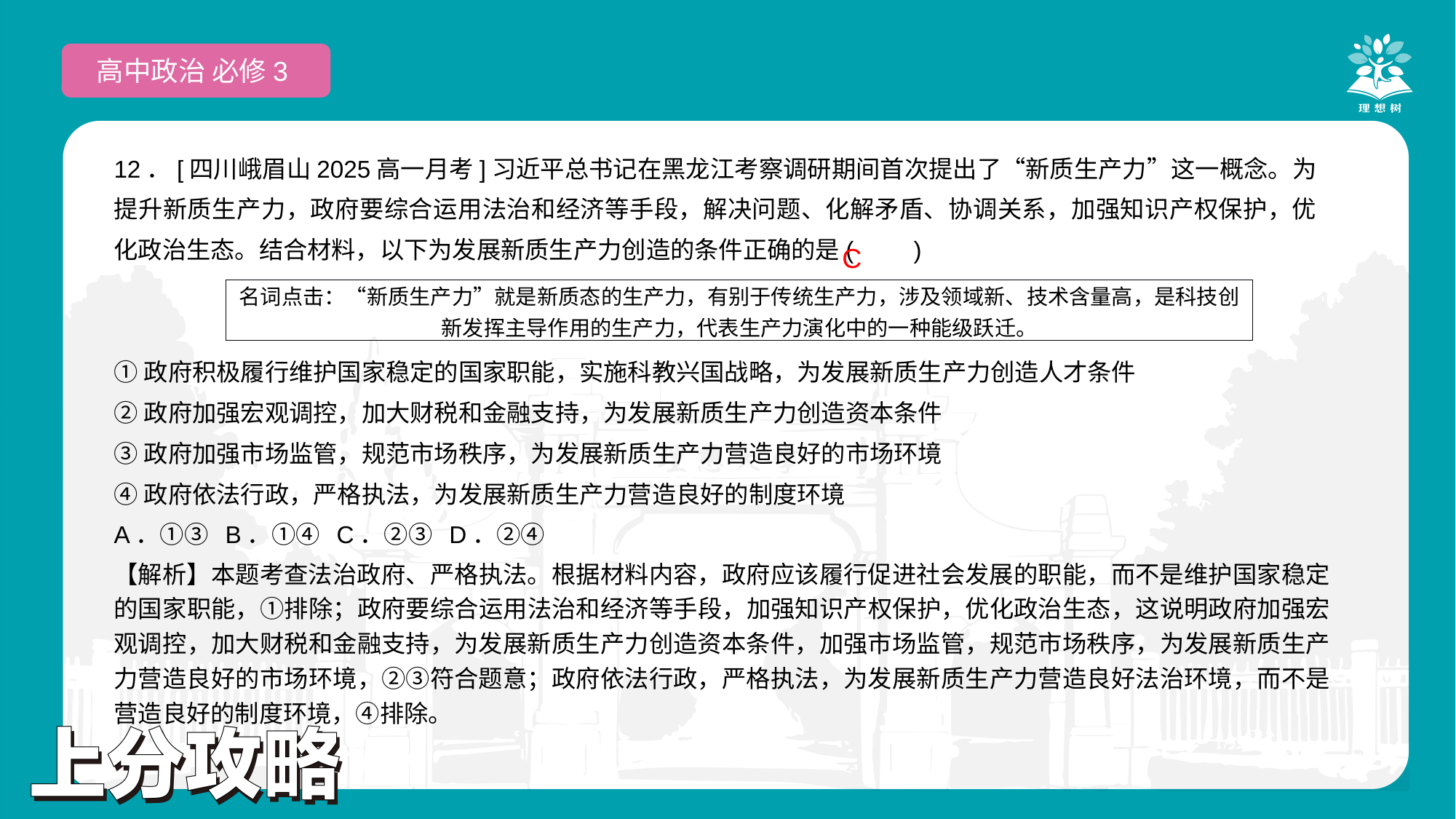

高中政治 必修3
12．[四川峨眉山2025高一月考]习近平总书记在黑龙江考察调研期间首次提出了“新质生产力”这一概念。为提升新质生产力，政府要综合运用法治和经济等手段，解决问题、化解矛盾、协调关系，加强知识产权保护，优化政治生态。结合材料，以下为发展新质生产力创造的条件正确的是(　　)

①政府积极履行维护国家稳定的国家职能，实施科教兴国战略，为发展新质生产力创造人才条件
②政府加强宏观调控，加大财税和金融支持，为发展新质生产力创造资本条件
③政府加强市场监管，规范市场秩序，为发展新质生产力营造良好的市场环境
④政府依法行政，严格执法，为发展新质生产力营造良好的制度环境
A．①③  B．①④  C．②③  D．②④
C
| 名词点击：“新质生产力”就是新质态的生产力，有别于传统生产力，涉及领域新、技术含量高，是科技创新发挥主导作用的生产力，代表生产力演化中的一种能级跃迁。 |
| --- |
【解析】本题考查法治政府、严格执法。根据材料内容，政府应该履行促进社会发展的职能，而不是维护国家稳定的国家职能，①排除；政府要综合运用法治和经济等手段，加强知识产权保护，优化政治生态，这说明政府加强宏观调控，加大财税和金融支持，为发展新质生产力创造资本条件，加强市场监管，规范市场秩序，为发展新质生产力营造良好的市场环境，②③符合题意；政府依法行政，严格执法，为发展新质生产力营造良好法治环境，而不是营造良好的制度环境，④排除。